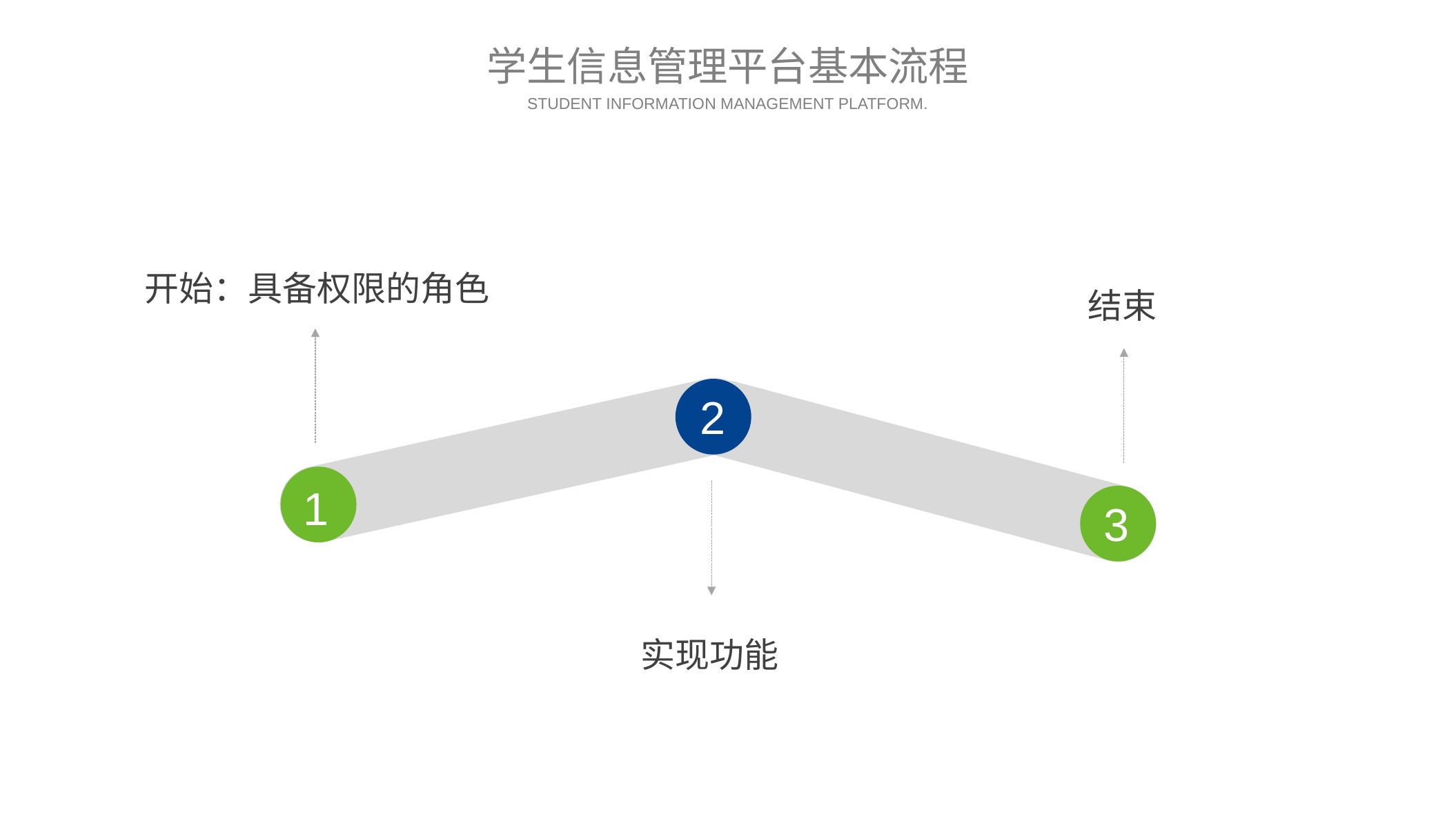

学生信息管理平台基本流程
STUDENT INFORMATION MANAGEMENT PLATFORM.
开始：具备权限的角色
结束

2

1
3
实现功能